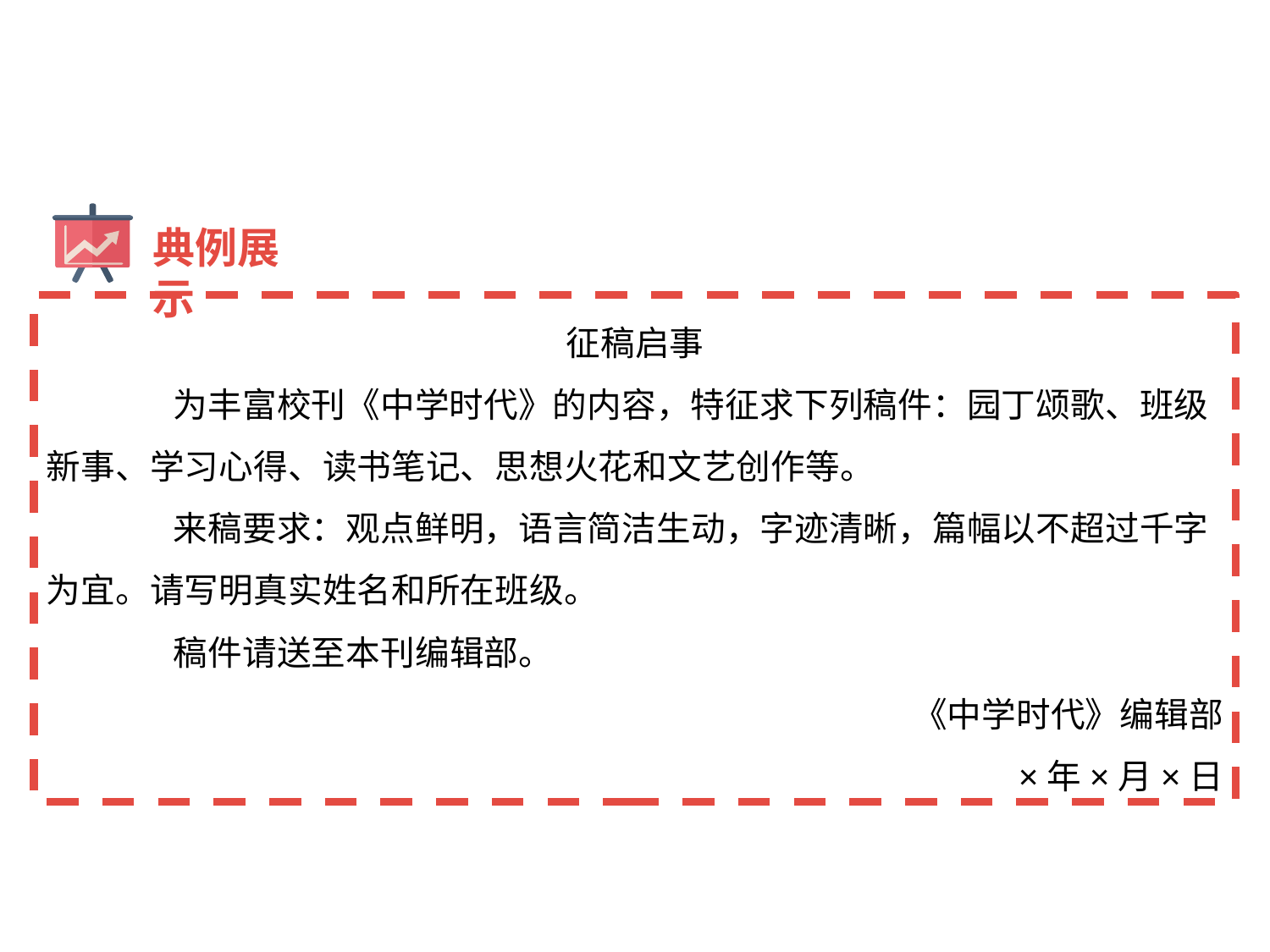

典例展示
征稿启事
	为丰富校刊《中学时代》的内容，特征求下列稿件：园丁颂歌、班级新事、学习心得、读书笔记、思想火花和文艺创作等。
	来稿要求：观点鲜明，语言简洁生动，字迹清晰，篇幅以不超过千字为宜。请写明真实姓名和所在班级。
	稿件请送至本刊编辑部。
《中学时代》编辑部
×年×月×日